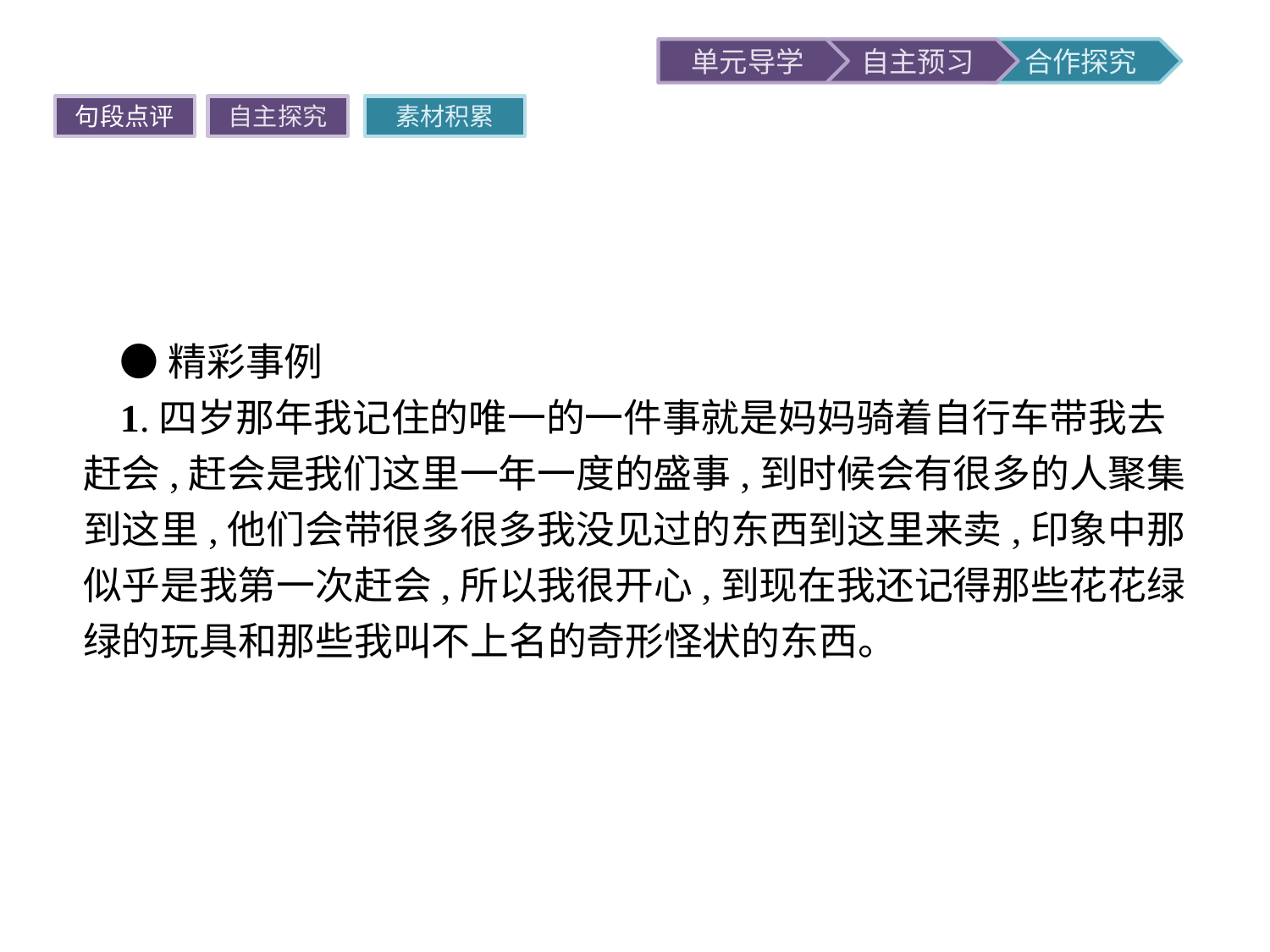

句段点评
自主探究
素材积累
●精彩事例
1.四岁那年我记住的唯一的一件事就是妈妈骑着自行车带我去赶会,赶会是我们这里一年一度的盛事,到时候会有很多的人聚集到这里,他们会带很多很多我没见过的东西到这里来卖,印象中那似乎是我第一次赶会,所以我很开心,到现在我还记得那些花花绿绿的玩具和那些我叫不上名的奇形怪状的东西。